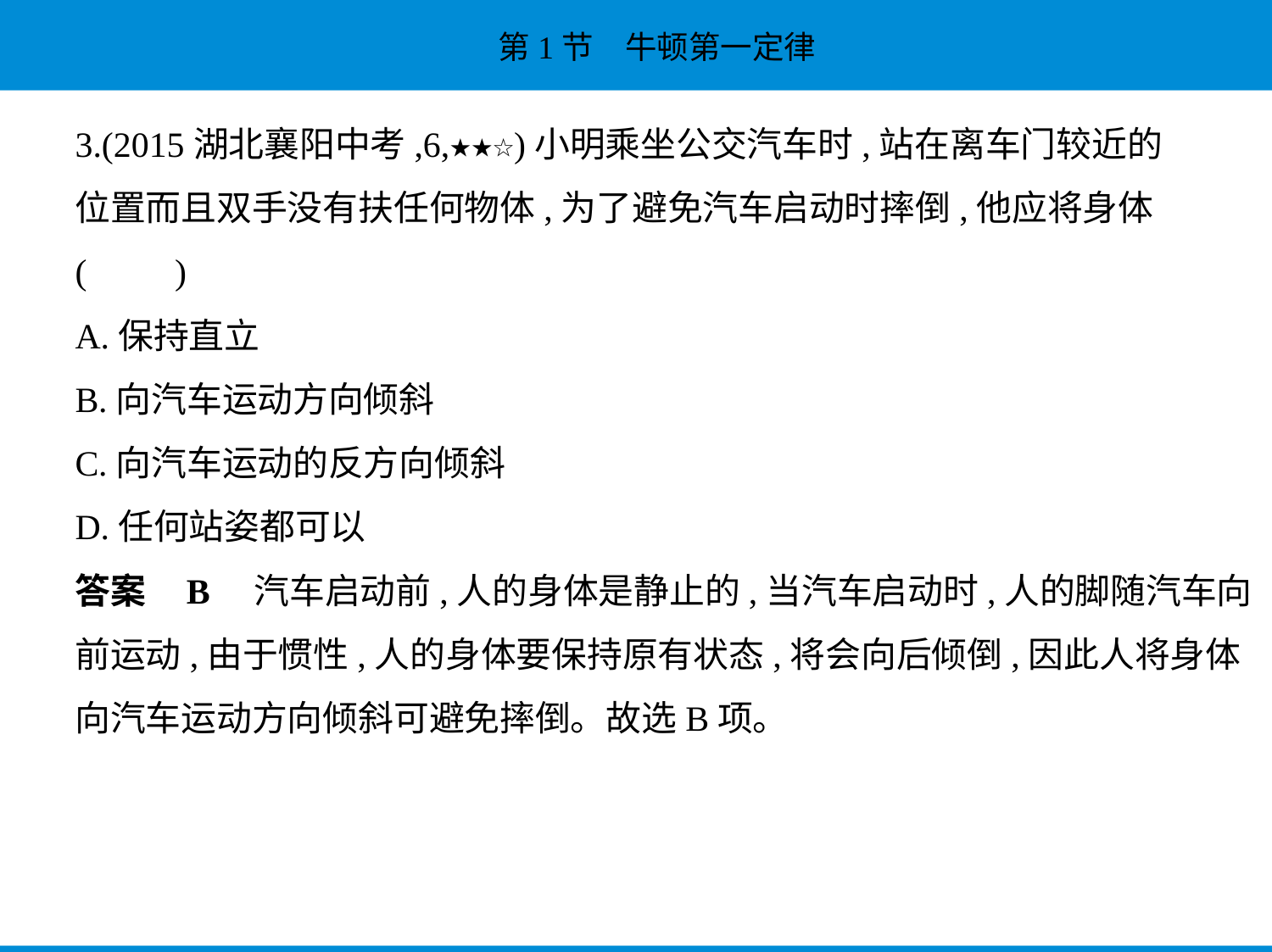

3.(2015湖北襄阳中考,6,★★☆)小明乘坐公交汽车时,站在离车门较近的
位置而且双手没有扶任何物体,为了避免汽车启动时摔倒,他应将身体
(　　)
A.保持直立
B.向汽车运动方向倾斜
C.向汽车运动的反方向倾斜
D.任何站姿都可以
答案    B　汽车启动前,人的身体是静止的,当汽车启动时,人的脚随汽车向
前运动,由于惯性,人的身体要保持原有状态,将会向后倾倒,因此人将身体
向汽车运动方向倾斜可避免摔倒。故选B项。